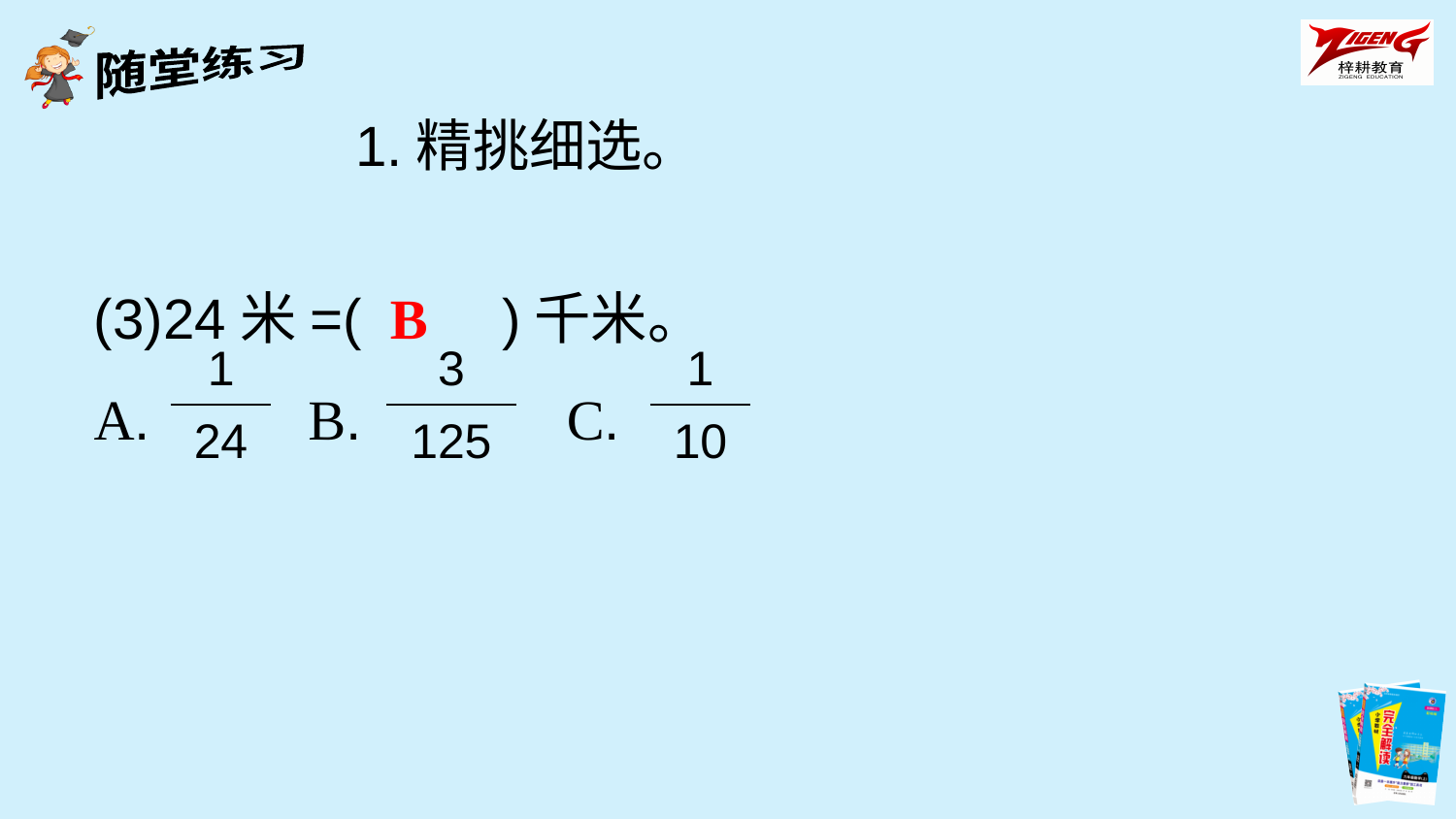

1.精挑细选。
(3)24米=(　　)千米。
A.          B.             C.
B
| 1 |
| --- |
| 24 |
| 3 |
| --- |
| 125 |
| 1 |
| --- |
| 10 |